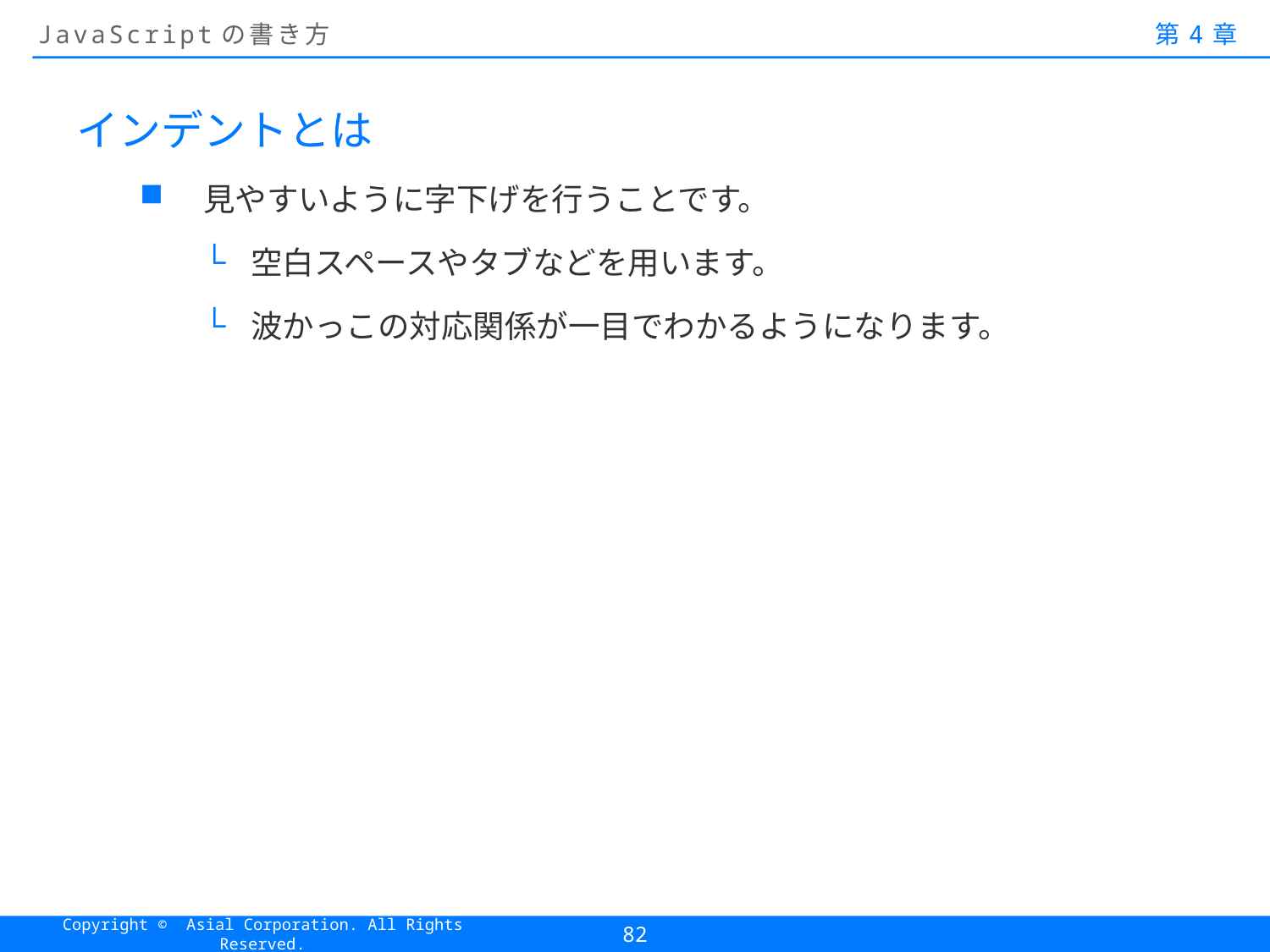

# JavaScriptの書き方
第4章
インデントとは
見やすいように字下げを行うことです。
空白スペースやタブなどを用います。
波かっこの対応関係が一目でわかるようになります。

82